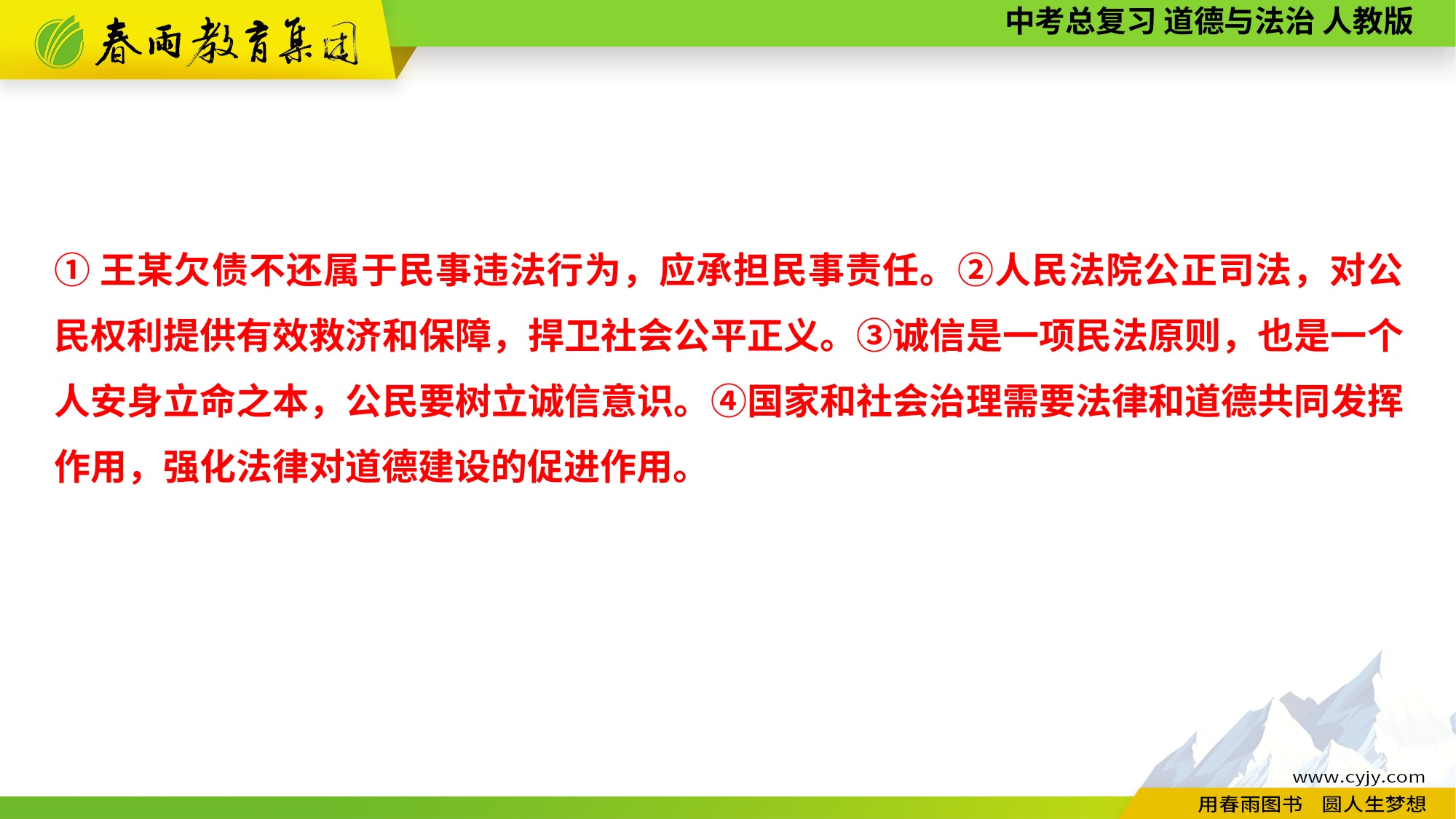

①王某欠债不还属于民事违法行为，应承担民事责任。②人民法院公正司法，对公民权利提供有效救济和保障，捍卫社会公平正义。③诚信是一项民法原则，也是一个人安身立命之本，公民要树立诚信意识。④国家和社会治理需要法律和道德共同发挥作用，强化法律对道德建设的促进作用。